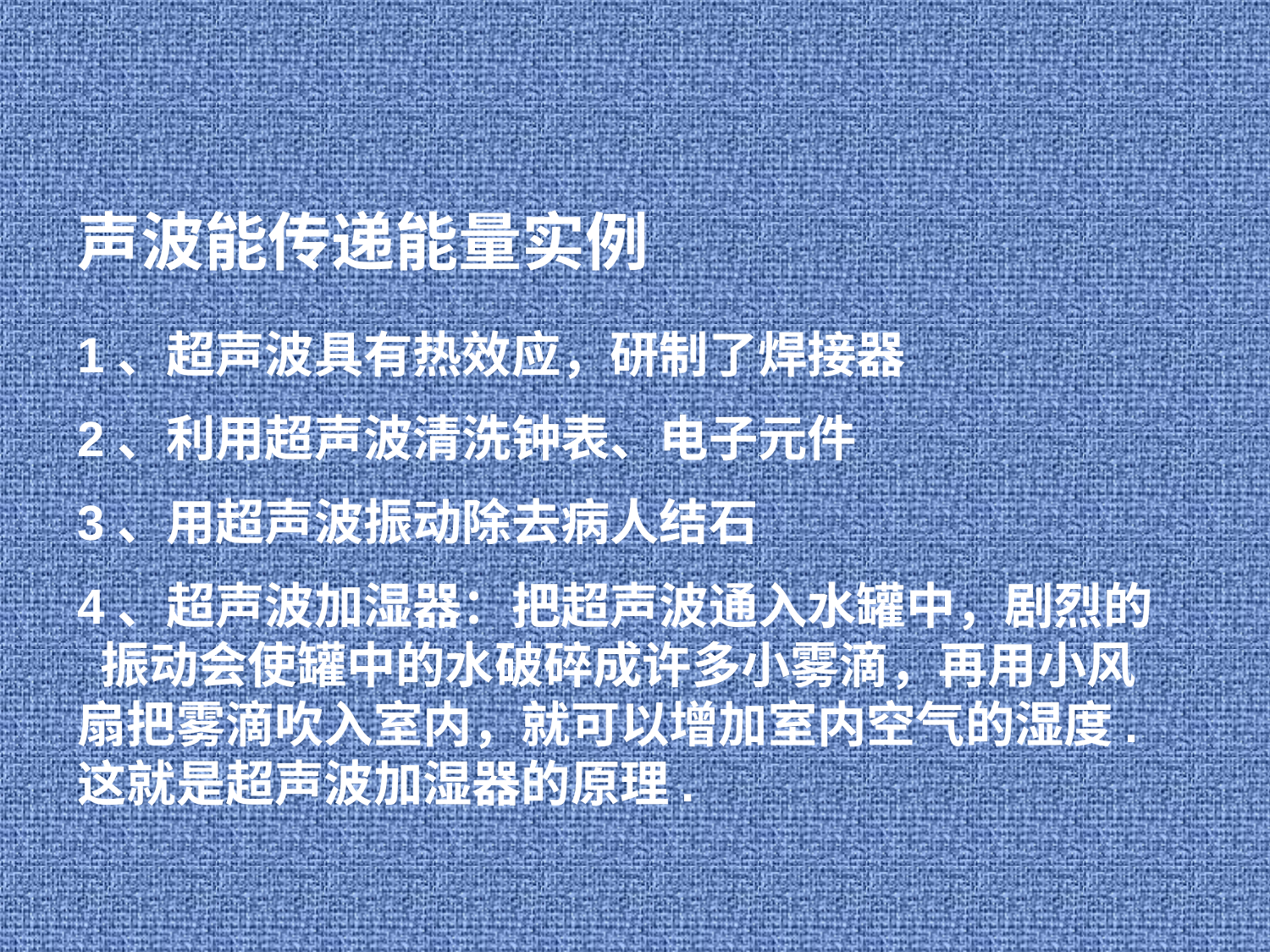

声波能传递能量实例
1、超声波具有热效应，研制了焊接器
2、利用超声波清洗钟表、电子元件
3、用超声波振动除去病人结石
4、超声波加湿器：把超声波通入水罐中，剧烈的   振动会使罐中的水破碎成许多小雾滴，再用小风扇把雾滴吹入室内，就可以增加室内空气的湿度.这就是超声波加湿器的原理.